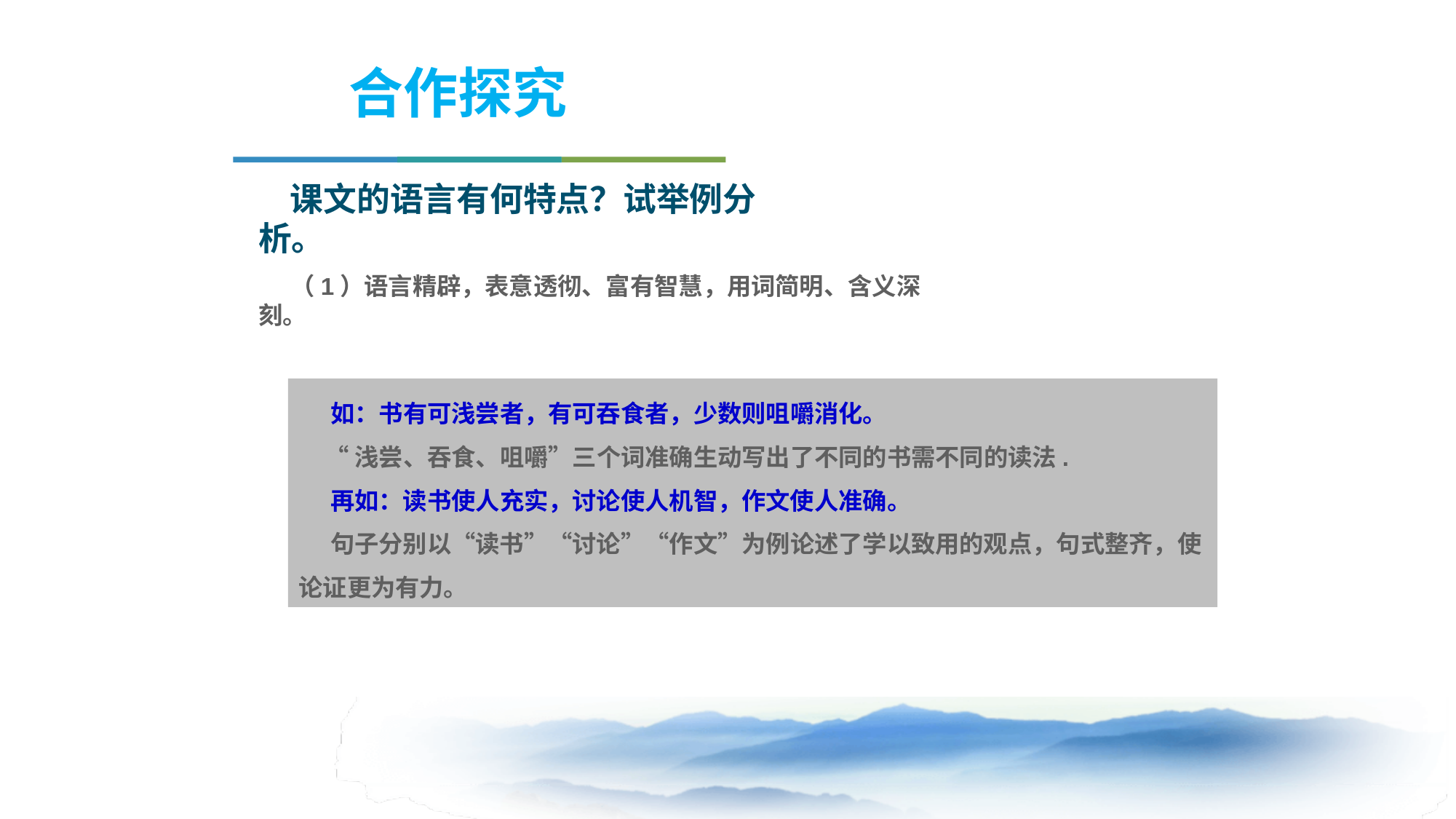

合作探究

课文的语言有何特点？试举例分析。
（1）语言精辟，表意透彻、富有智慧，用词简明、含义深刻。
如：书有可浅尝者，有可吞食者，少数则咀嚼消化。
  “浅尝、吞食、咀嚼”三个词准确生动写出了不同的书需不同的读法.
  再如：读书使人充实，讨论使人机智，作文使人准确。
  句子分别以“读书”“讨论”“作文”为例论述了学以致用的观点，句式整齐，使论证更为有力。